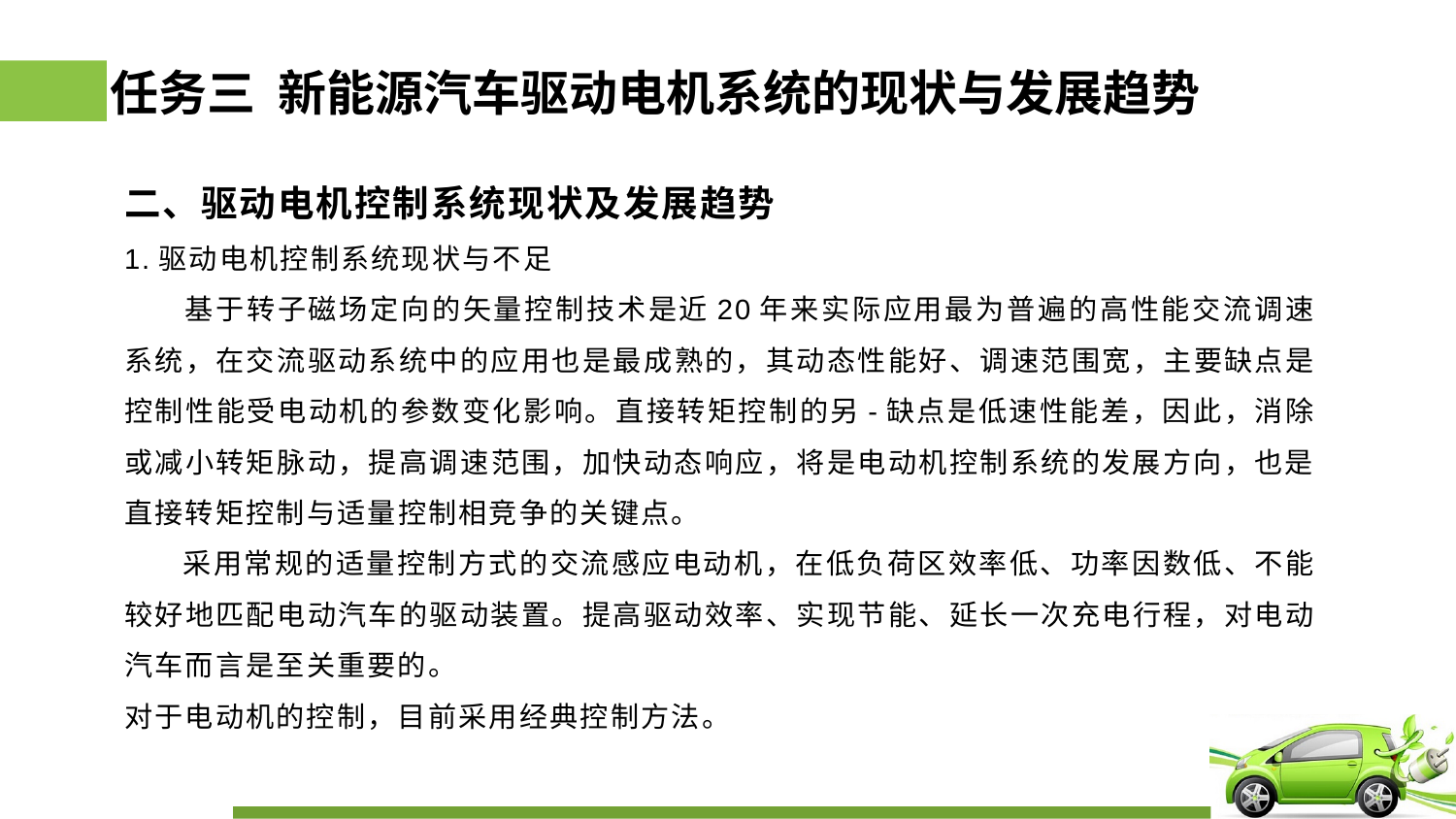

# 任务三  新能源汽车驱动电机系统的现状与发展趋势
二、驱动电机控制系统现状及发展趋势
1.驱动电机控制系统现状与不足
      基于转子磁场定向的矢量控制技术是近20年来实际应用最为普遍的高性能交流调速系统，在交流驱动系统中的应用也是最成熟的，其动态性能好、调速范围宽，主要缺点是控制性能受电动机的参数变化影响。直接转矩控制的另-缺点是低速性能差，因此，消除或减小转矩脉动，提高调速范围，加快动态响应，将是电动机控制系统的发展方向，也是直接转矩控制与适量控制相竞争的关键点。
      采用常规的适量控制方式的交流感应电动机，在低负荷区效率低、功率因数低、不能较好地匹配电动汽车的驱动装置。提高驱动效率、实现节能、延长一次充电行程，对电动汽车而言是至关重要的。
对于电动机的控制，目前采用经典控制方法。